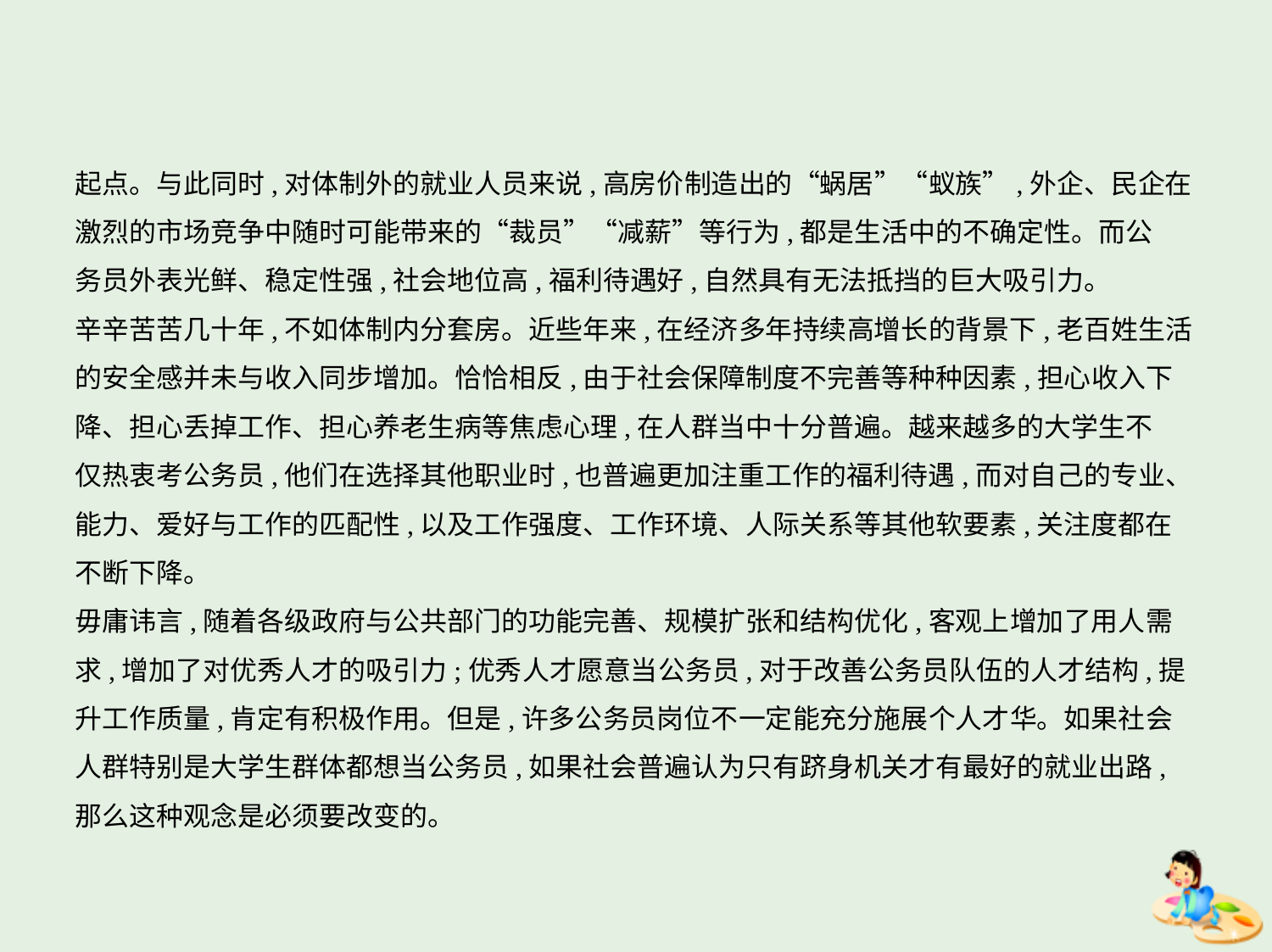

起点。与此同时,对体制外的就业人员来说,高房价制造出的“蜗居”“蚁族”,外企、民企在
激烈的市场竞争中随时可能带来的“裁员”“减薪”等行为,都是生活中的不确定性。而公
务员外表光鲜、稳定性强,社会地位高,福利待遇好,自然具有无法抵挡的巨大吸引力。
辛辛苦苦几十年,不如体制内分套房。近些年来,在经济多年持续高增长的背景下,老百姓生活
的安全感并未与收入同步增加。恰恰相反,由于社会保障制度不完善等种种因素,担心收入下
降、担心丢掉工作、担心养老生病等焦虑心理,在人群当中十分普遍。越来越多的大学生不
仅热衷考公务员,他们在选择其他职业时,也普遍更加注重工作的福利待遇,而对自己的专业、
能力、爱好与工作的匹配性,以及工作强度、工作环境、人际关系等其他软要素,关注度都在
不断下降。
毋庸讳言,随着各级政府与公共部门的功能完善、规模扩张和结构优化,客观上增加了用人需
求,增加了对优秀人才的吸引力;优秀人才愿意当公务员,对于改善公务员队伍的人才结构,提
升工作质量,肯定有积极作用。但是,许多公务员岗位不一定能充分施展个人才华。如果社会
人群特别是大学生群体都想当公务员,如果社会普遍认为只有跻身机关才有最好的就业出路,
那么这种观念是必须要改变的。